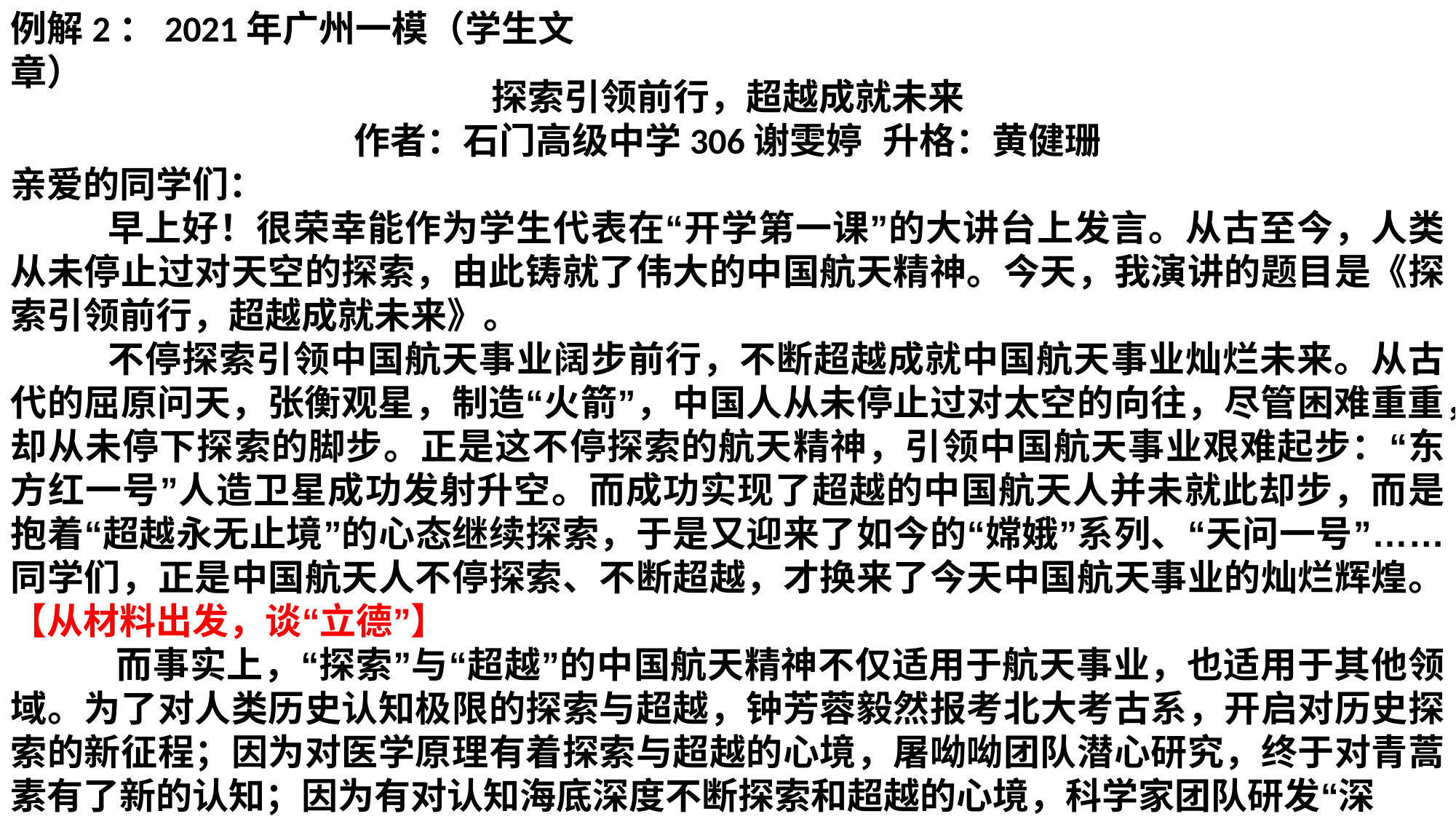

例解2：2021年广州一模（学生文章）
探索引领前行，超越成就未来
作者：石门高级中学306谢雯婷  升格：黄健珊
亲爱的同学们：
        早上好！很荣幸能作为学生代表在“开学第一课”的大讲台上发言。从古至今，人类从未停止过对天空的探索，由此铸就了伟大的中国航天精神。今天，我演讲的题目是《探索引领前行，超越成就未来》。
        不停探索引领中国航天事业阔步前行，不断超越成就中国航天事业灿烂未来。从古代的屈原问天，张衡观星，制造“火箭”，中国人从未停止过对太空的向往，尽管困难重重，却从未停下探索的脚步。正是这不停探索的航天精神，引领中国航天事业艰难起步：“东方红一号”人造卫星成功发射升空。而成功实现了超越的中国航天人并未就此却步，而是抱着“超越永无止境”的心态继续探索，于是又迎来了如今的“嫦娥”系列、“天问一号”……同学们，正是中国航天人不停探索、不断超越，才换来了今天中国航天事业的灿烂辉煌。【从材料出发，谈“立德”】
         而事实上，“探索”与“超越”的中国航天精神不仅适用于航天事业，也适用于其他领域。为了对人类历史认知极限的探索与超越，钟芳蓉毅然报考北大考古系，开启对历史探索的新征程；因为对医学原理有着探索与超越的心境，屠呦呦团队潜心研究，终于对青蒿素有了新的认知；因为有对认知海底深度不断探索和超越的心境，科学家团队研发“深